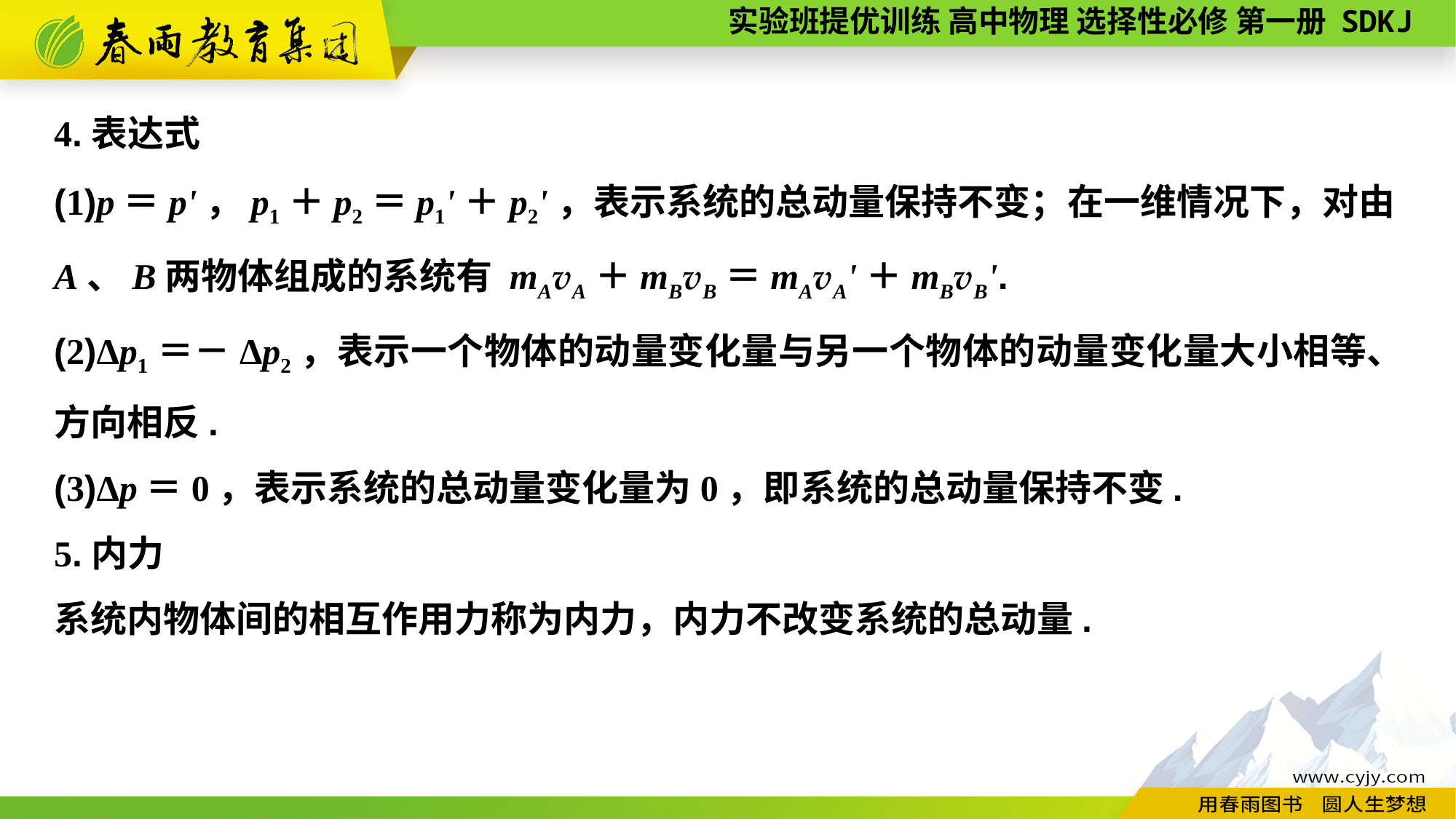

4.表达式
(1)p＝p'，p1＋p2＝p1'＋p2'，表示系统的总动量保持不变；在一维情况下，对由A、B两物体组成的系统有 mAvA＋mBvB＝mAvA'＋mBvB'.
(2)Δp1＝－Δp2，表示一个物体的动量变化量与另一个物体的动量变化量大小相等、方向相反.
(3)Δp＝0，表示系统的总动量变化量为0，即系统的总动量保持不变.
5.内力
系统内物体间的相互作用力称为内力，内力不改变系统的总动量.